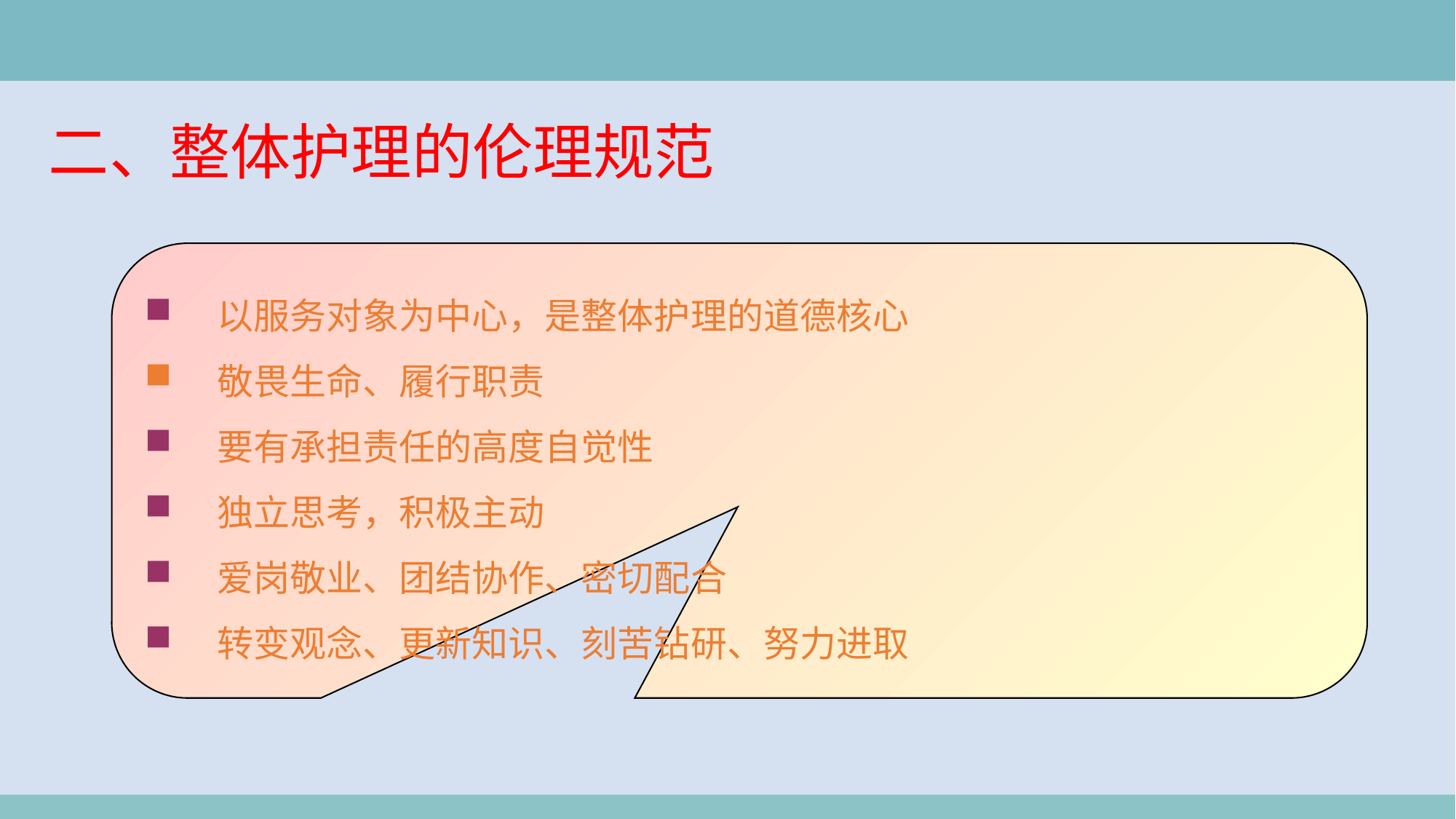

二、整体护理的伦理规范
以服务对象为中心，是整体护理的道德核心
敬畏生命、履行职责
要有承担责任的高度自觉性
独立思考，积极主动
爱岗敬业、团结协作、密切配合
转变观念、更新知识、刻苦钻研、努力进取